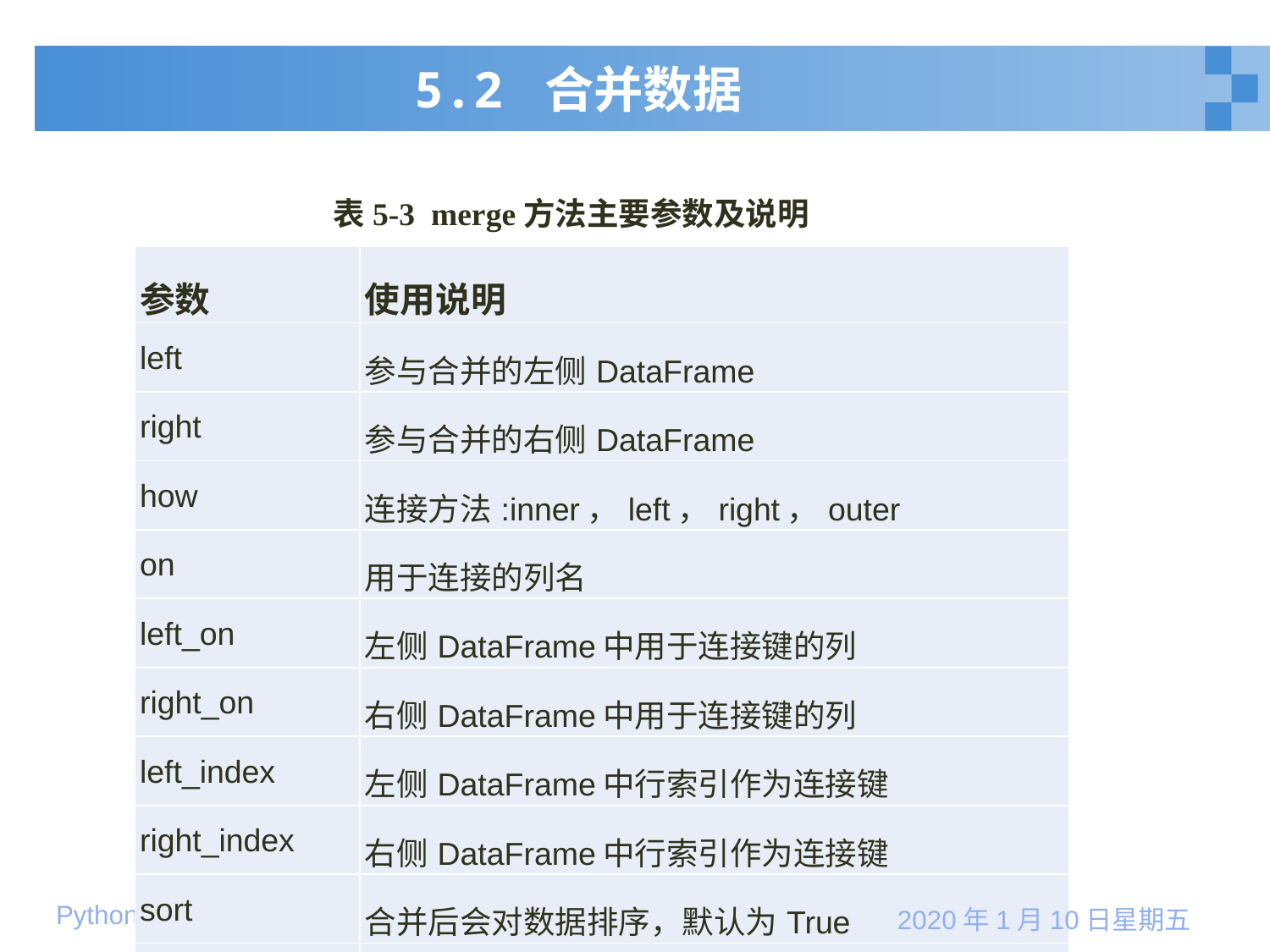

# 5.2 合并数据
表5-3  merge方法主要参数及说明
| 参数 | 使用说明 |
| --- | --- |
| left | 参与合并的左侧DataFrame |
| right | 参与合并的右侧DataFrame |
| how | 连接方法:inner，left，right，outer |
| on | 用于连接的列名 |
| left\_on | 左侧DataFrame中用于连接键的列 |
| right\_on | 右侧DataFrame中用于连接键的列 |
| left\_index | 左侧DataFrame中行索引作为连接键 |
| right\_index | 右侧DataFrame中行索引作为连接键 |
| sort | 合并后会对数据排序，默认为True |
| suffixes | 修改重复名 |
14
2020年1月10日星期五